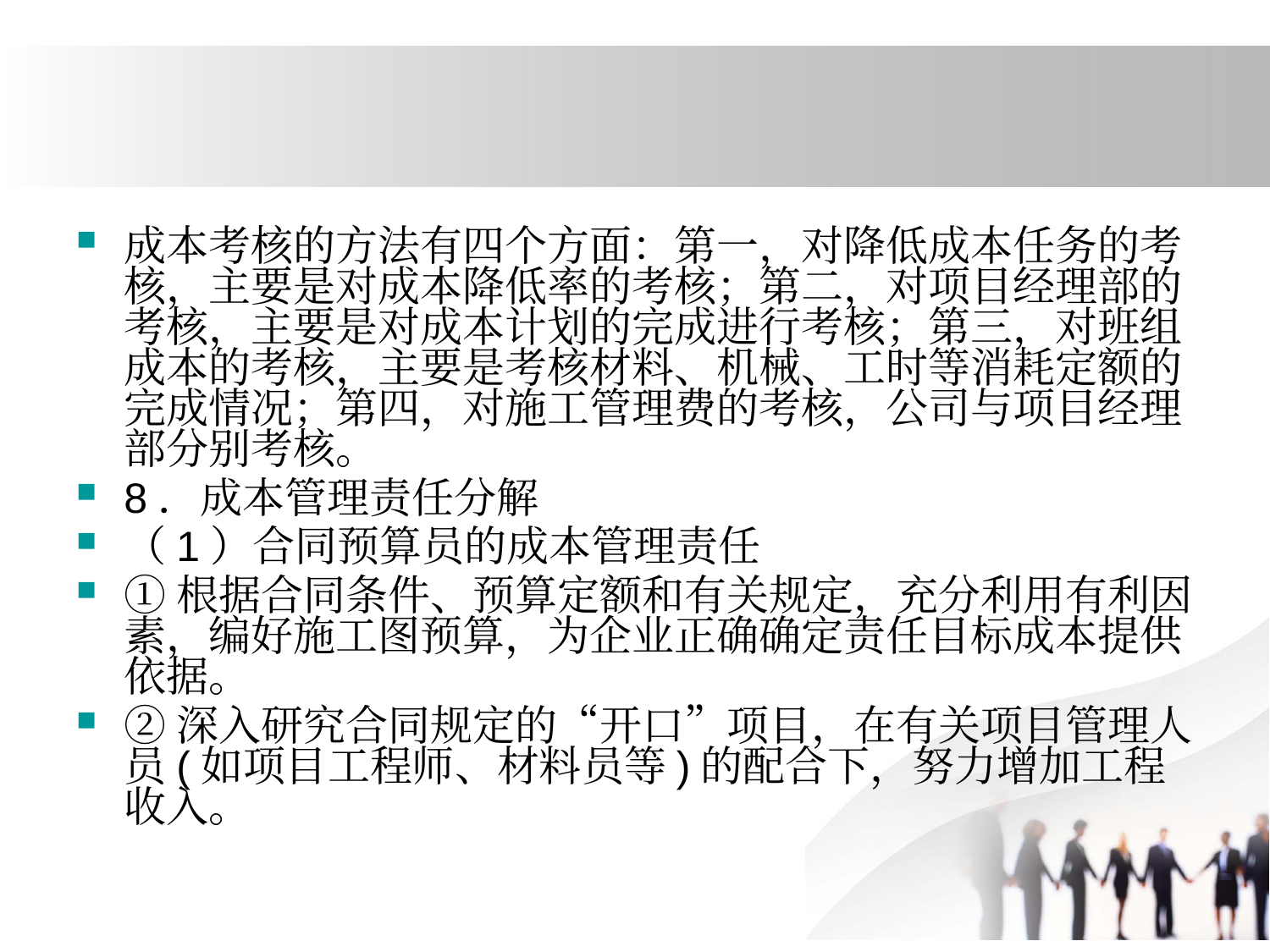

#
成本考核的方法有四个方面：第一，对降低成本任务的考核，主要是对成本降低率的考核；第二，对项目经理部的考核，主要是对成本计划的完成进行考核；第三，对班组成本的考核，主要是考核材料、机械、工时等消耗定额的完成情况；第四，对施工管理费的考核，公司与项目经理部分别考核。
8．成本管理责任分解
（1）合同预算员的成本管理责任
①根据合同条件、预算定额和有关规定，充分利用有利因素，编好施工图预算，为企业正确确定责任目标成本提供依据。
②深入研究合同规定的“开口”项目，在有关项目管理人员(如项目工程师、材料员等)的配合下，努力增加工程收入。